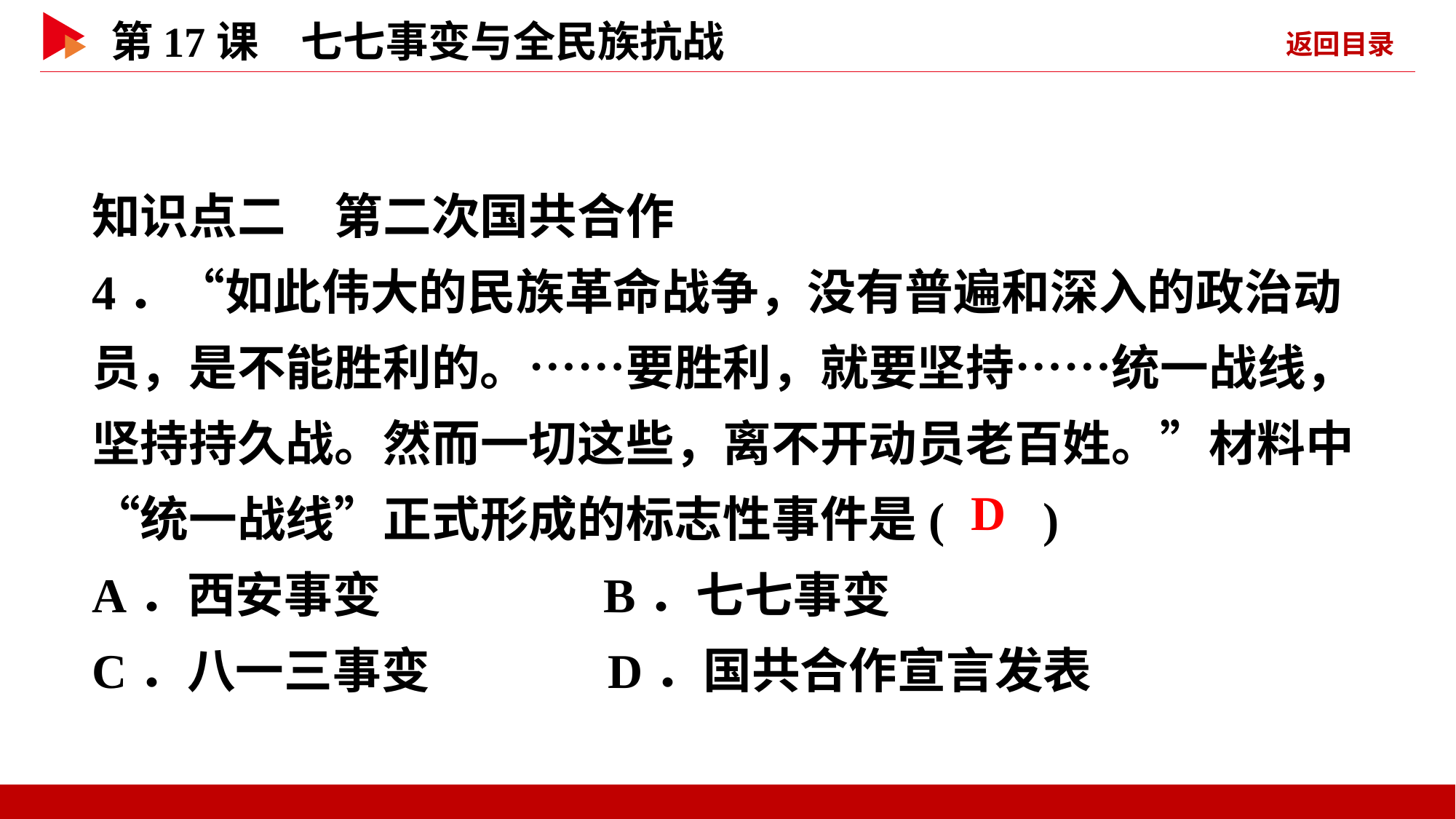

知识点二　第二次国共合作
4．“如此伟大的民族革命战争，没有普遍和深入的政治动员，是不能胜利的。……要胜利，就要坚持……统一战线，坚持持久战。然而一切这些，离不开动员老百姓。”材料中“统一战线”正式形成的标志性事件是(        )
A．西安事变                   B．七七事变
C．八一三事变               D．国共合作宣言发表
   D